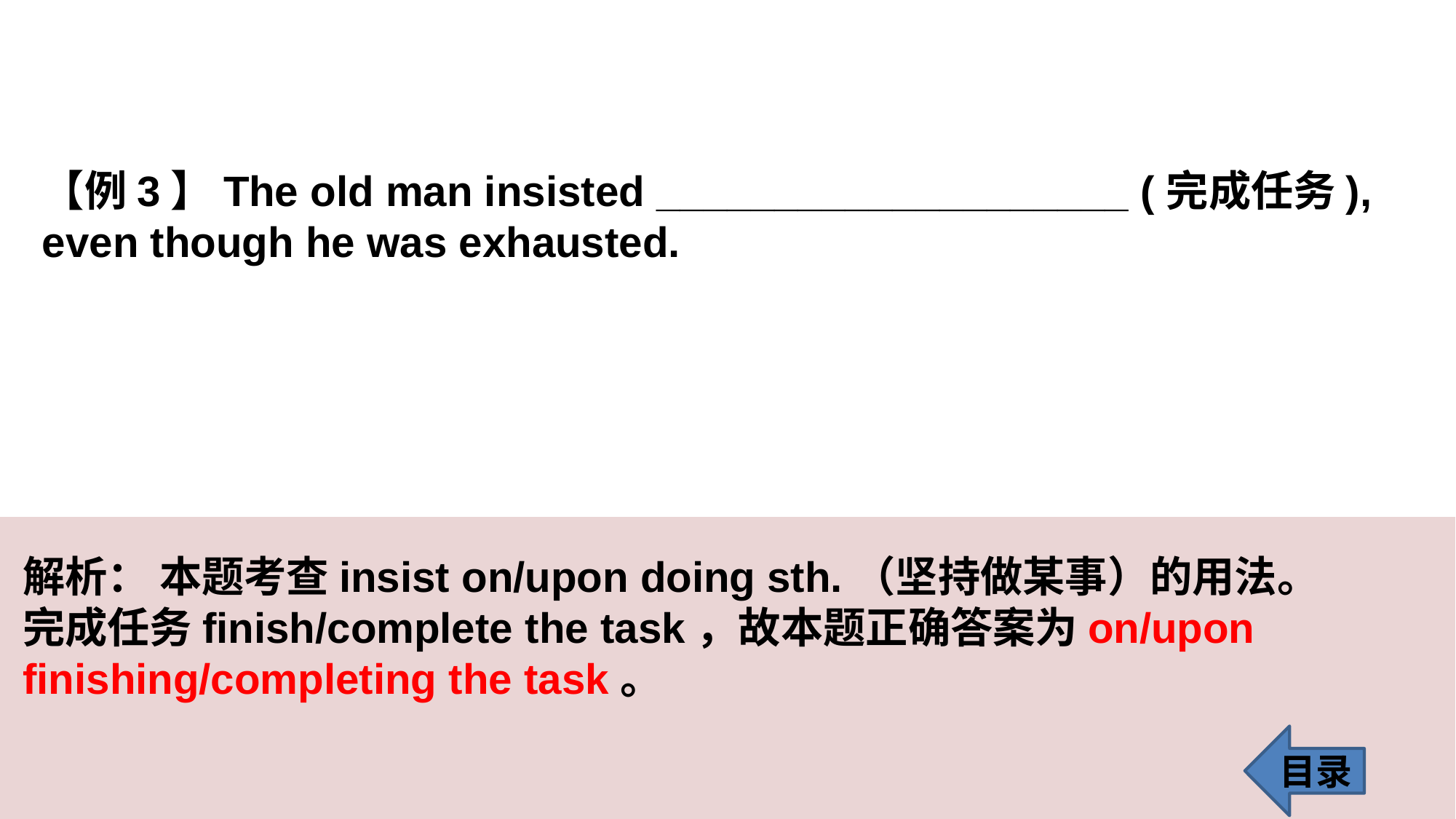

【例3】The old man insisted ____________________ (完成任务), even though he was exhausted.

解析： 本题考查insist on/upon doing sth.（坚持做某事）的用法。完成任务finish/complete the task，故本题正确答案为on/upon finishing/completing the task。
目录
17